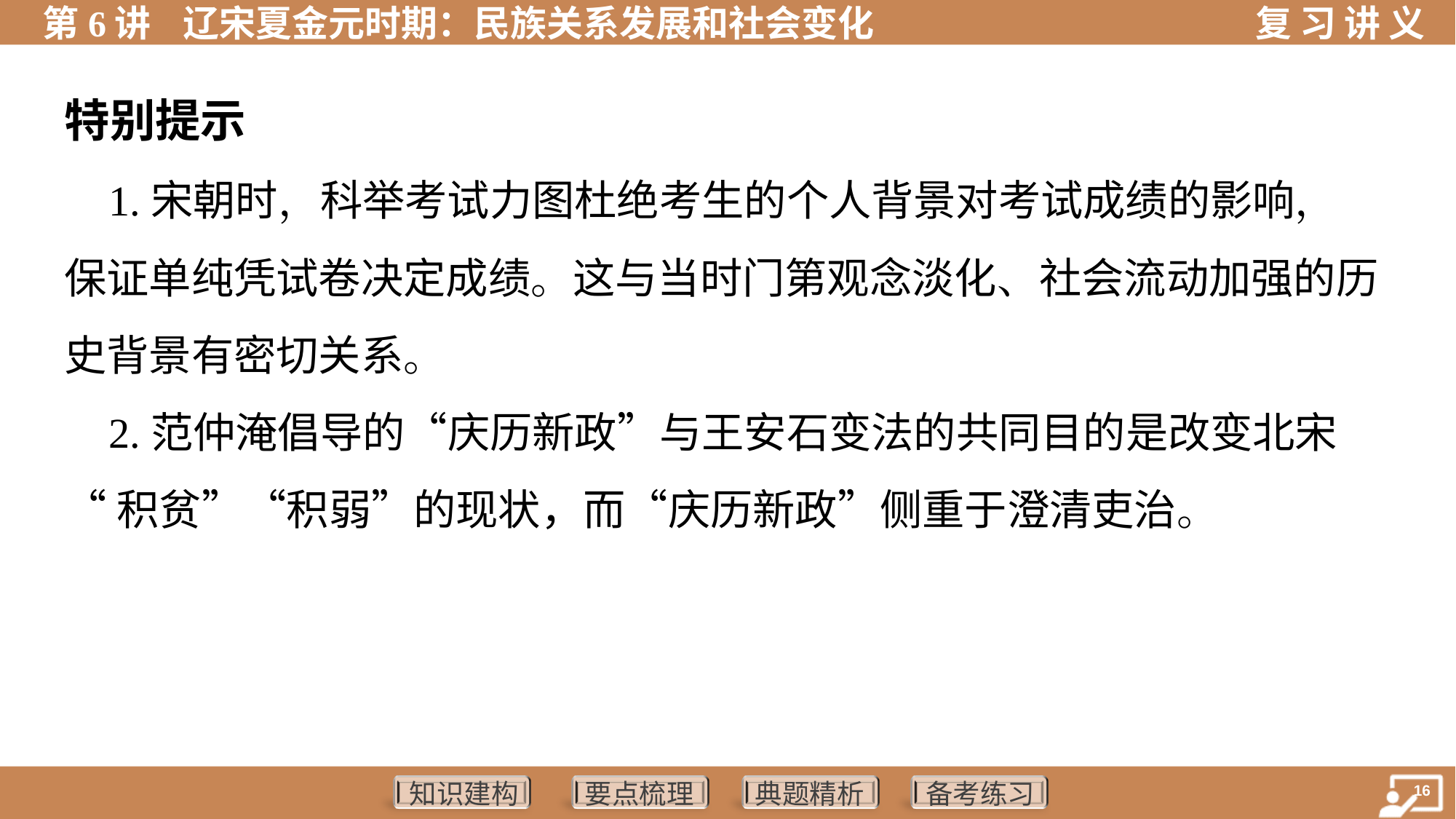

特别提示
    1.宋朝时，科举考试力图杜绝考生的个人背景对考试成绩的影响，
保证单纯凭试卷决定成绩。这与当时门第观念淡化、社会流动加强的历
史背景有密切关系。
    2.范仲淹倡导的“庆历新政”与王安石变法的共同目的是改变北宋
“积贫”“积弱”的现状，而“庆历新政”侧重于澄清吏治。